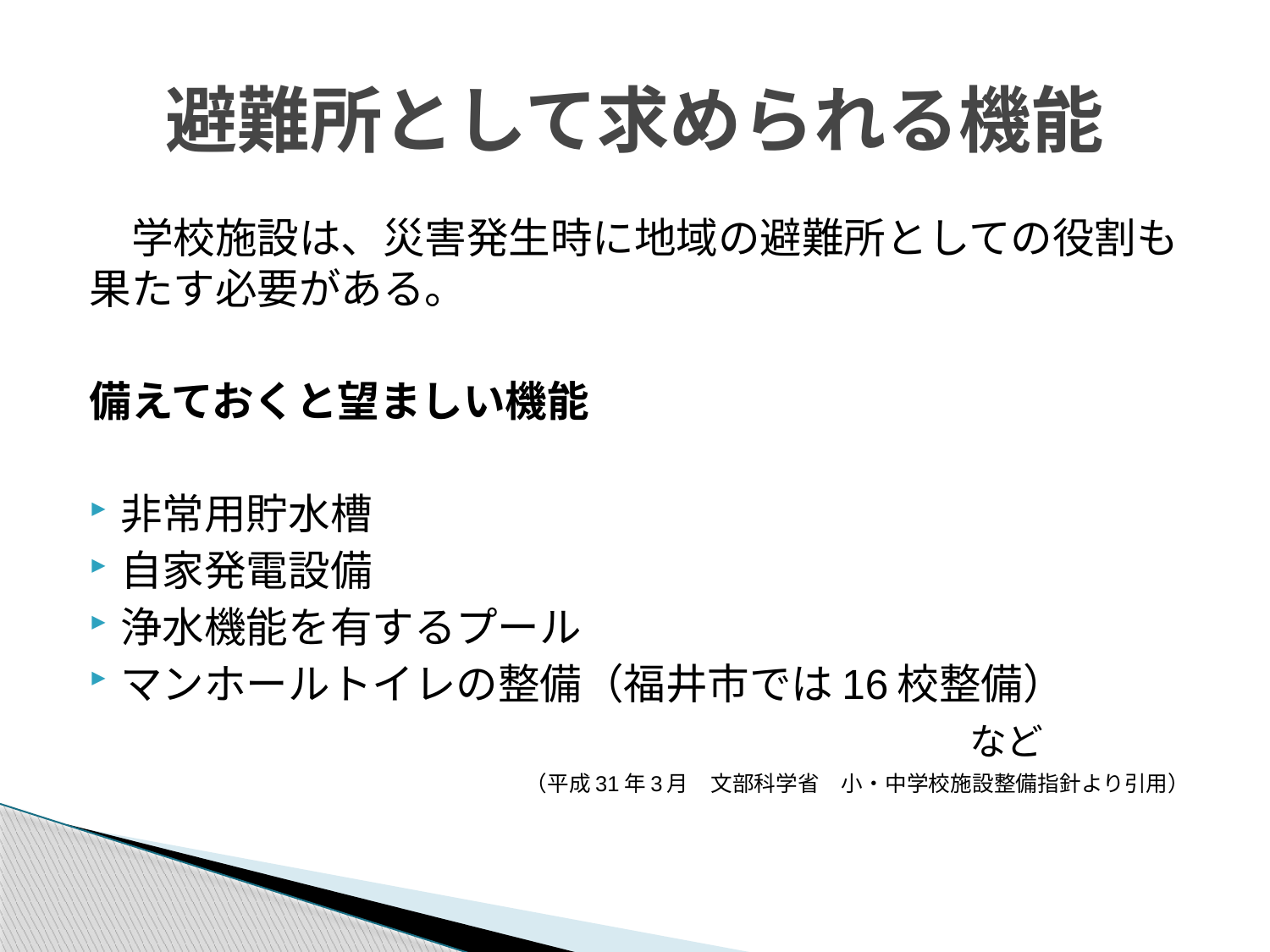

# 避難所として求められる機能
　学校施設は、災害発生時に地域の避難所としての役割も果たす必要がある。

備えておくと望ましい機能

非常用貯水槽
自家発電設備
浄水機能を有するプール
マンホールトイレの整備（福井市では16校整備）
　　　　　　　　　　　　　　　　　　　　　など
　　　　　　　　　　　　　　　　　　　　（平成31年3月　文部科学省　小・中学校施設整備指針より引用）